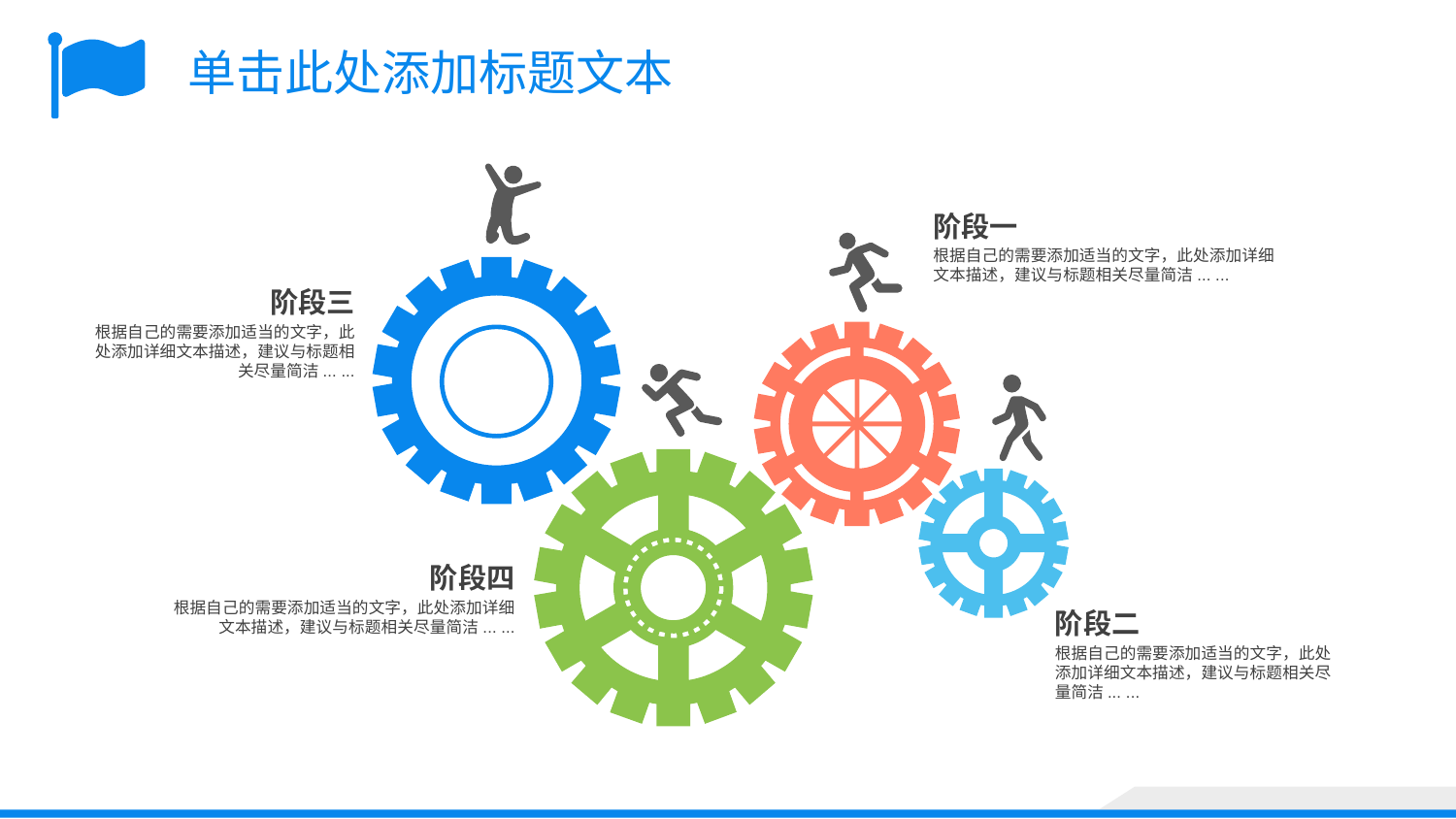

单击此处添加标题文本

阶段一
根据自己的需要添加适当的文字，此处添加详细文本描述，建议与标题相关尽量简洁... ...

阶段三
根据自己的需要添加适当的文字，此处添加详细文本描述，建议与标题相关尽量简洁... ...

阶段四
根据自己的需要添加适当的文字，此处添加详细文本描述，建议与标题相关尽量简洁... ...
阶段二
根据自己的需要添加适当的文字，此处添加详细文本描述，建议与标题相关尽量简洁... ...